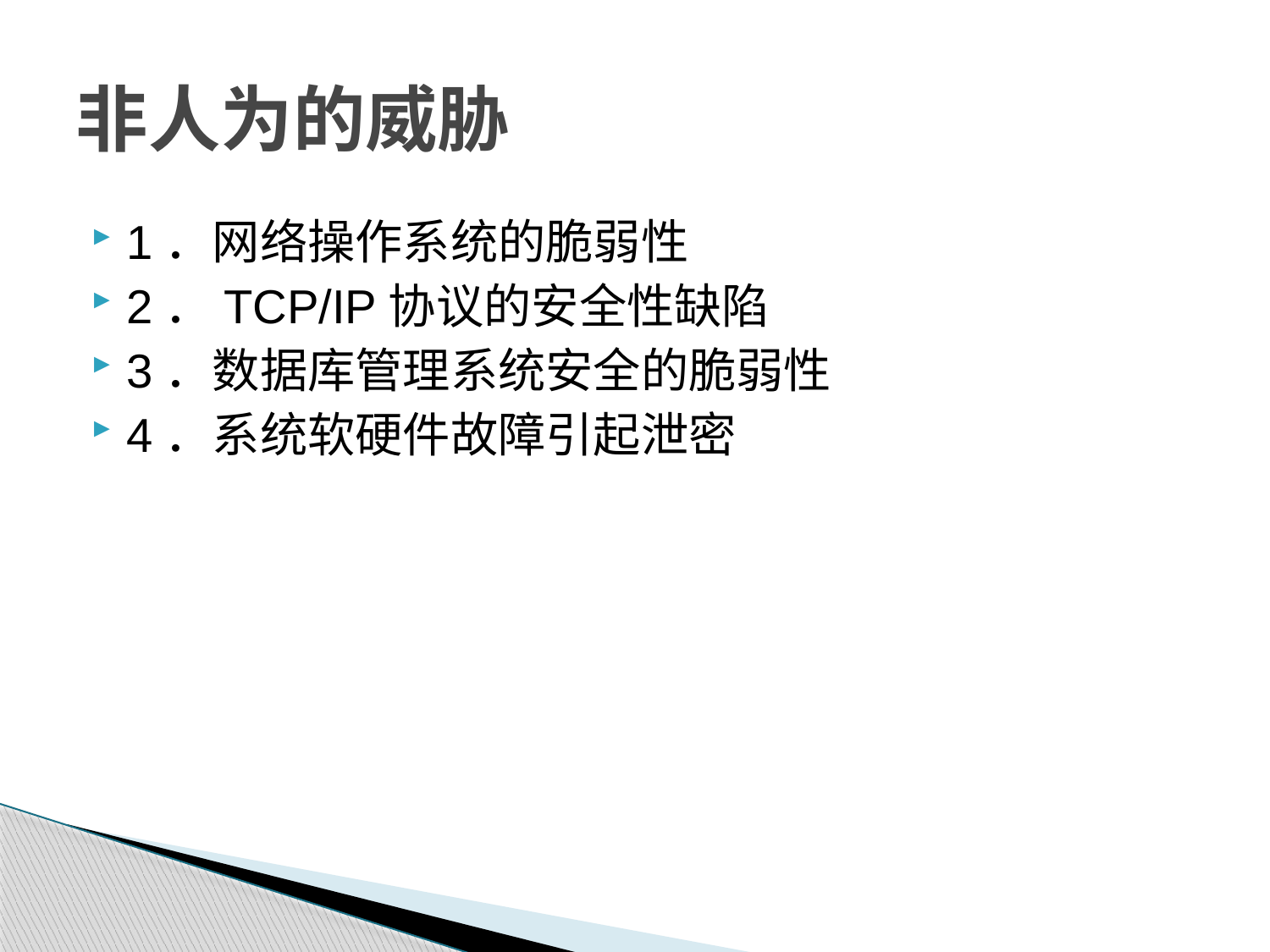

# 非人为的威胁
1．网络操作系统的脆弱性
2．TCP/IP协议的安全性缺陷
3．数据库管理系统安全的脆弱性
4．系统软硬件故障引起泄密